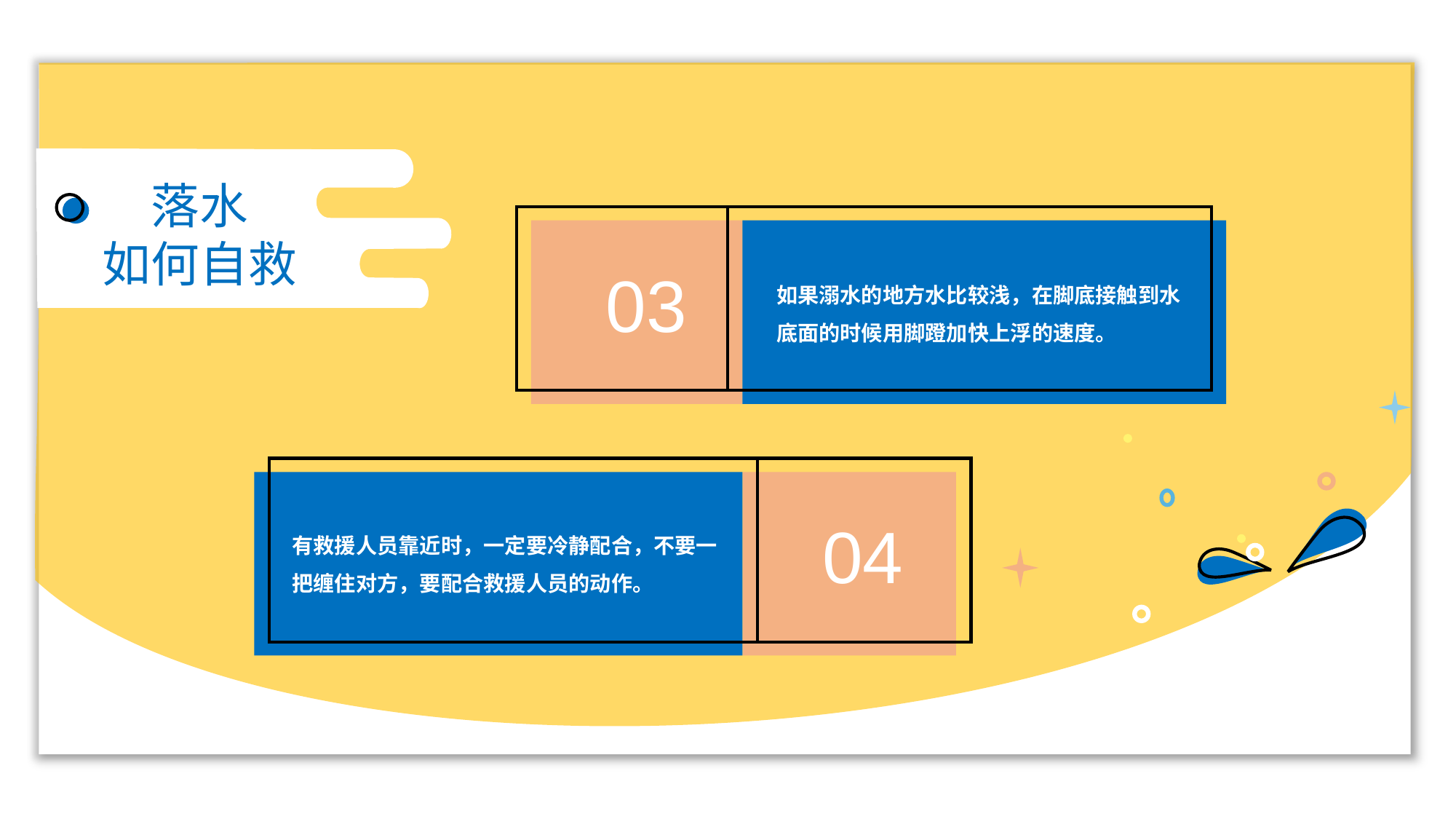

落水
如何自救

03
如果溺水的地方水比较浅，在脚底接触到水底面的时候用脚蹬加快上浮的速度。

04
有救援人员靠近时，一定要冷静配合，不要一把缠住对方，要配合救援人员的动作。